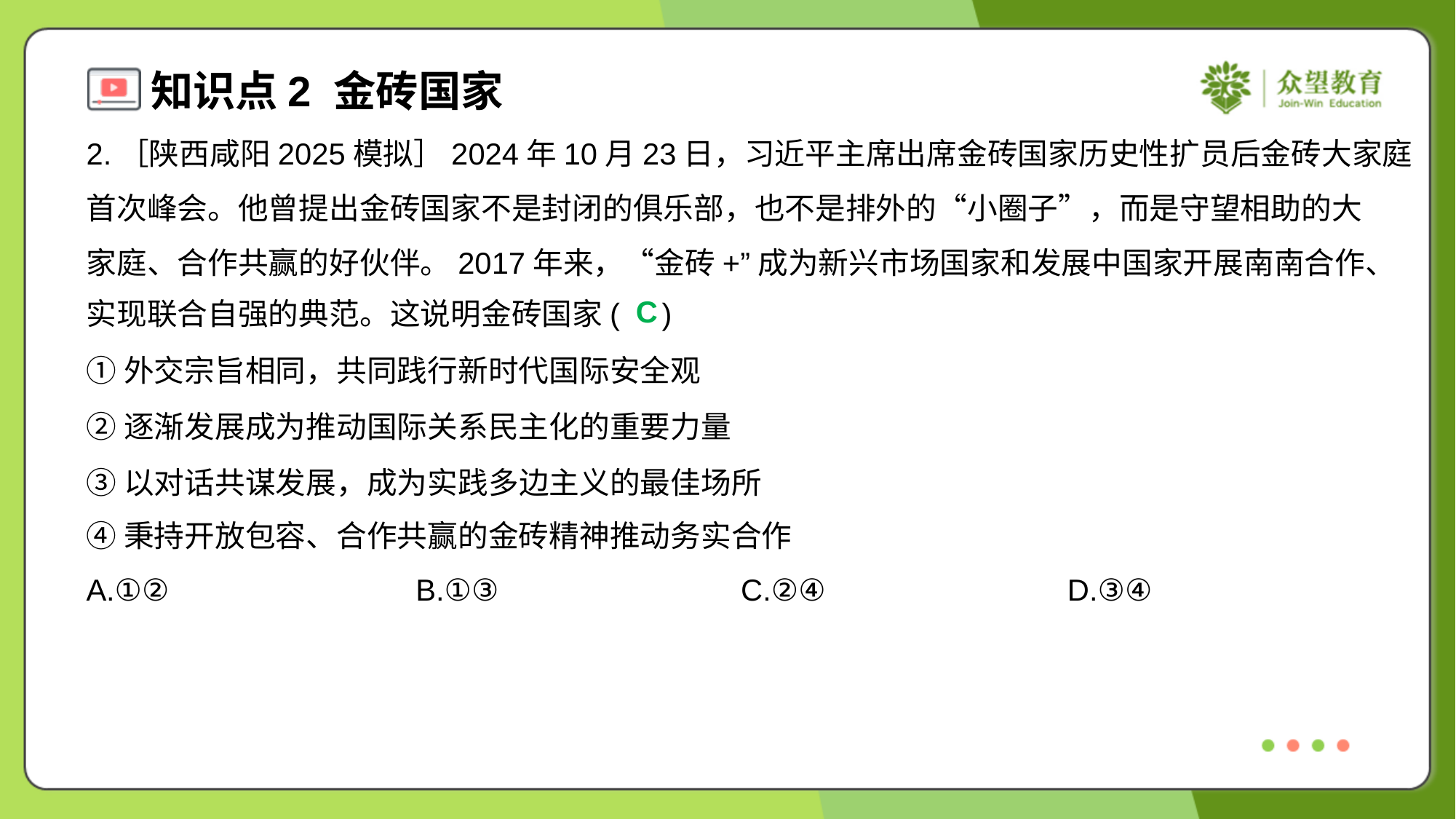

2.［陕西咸阳2025模拟］2024年10月23日，习近平主席出席金砖国家历史性扩员后金砖大家庭
首次峰会。他曾提出金砖国家不是封闭的俱乐部，也不是排外的“小圈子”，而是守望相助的大
家庭、合作共赢的好伙伴。2017年来，“金砖+”成为新兴市场国家和发展中国家开展南南合作、
实现联合自强的典范。这说明金砖国家(     )
C
①外交宗旨相同，共同践行新时代国际安全观
②逐渐发展成为推动国际关系民主化的重要力量
③以对话共谋发展，成为实践多边主义的最佳场所
④秉持开放包容、合作共赢的金砖精神推动务实合作
A.①②	B.①③	C.②④	D.③④